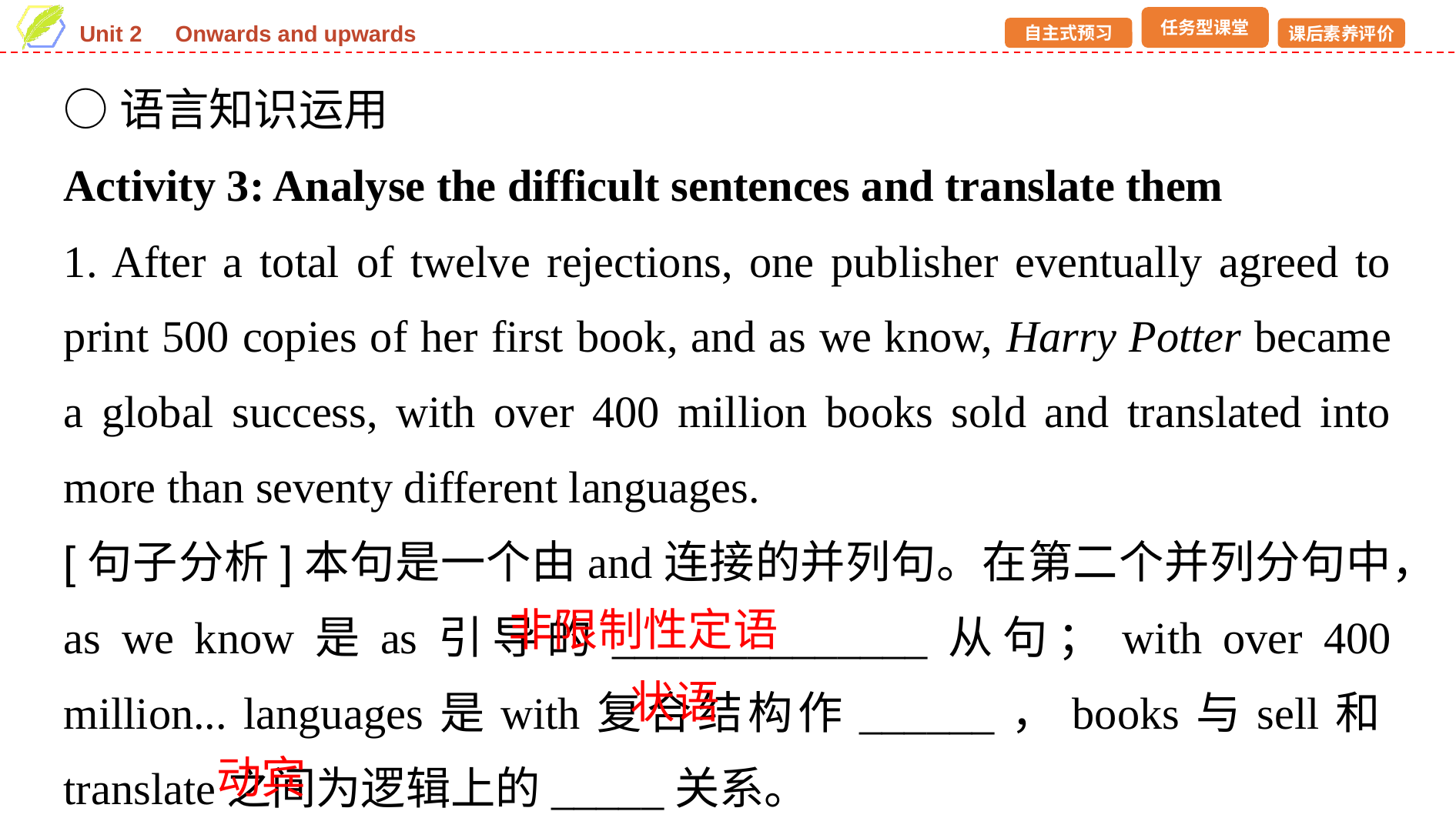

○语言知识运用
Activity 3: Analyse the difficult sentences and translate them
1. After a total of twelve rejections, one publisher eventually agreed to print 500 copies of her first book, and as we know, Harry Potter became a global success, with over 400 million books sold and translated into more than seventy different languages.
[句子分析]本句是一个由and连接的并列句。在第二个并列分句中，as we know是as引导的______________从句；with over 400 million... languages是with复合结构作______，books与sell和translate之间为逻辑上的_____关系。
非限制性定语
状语
动宾